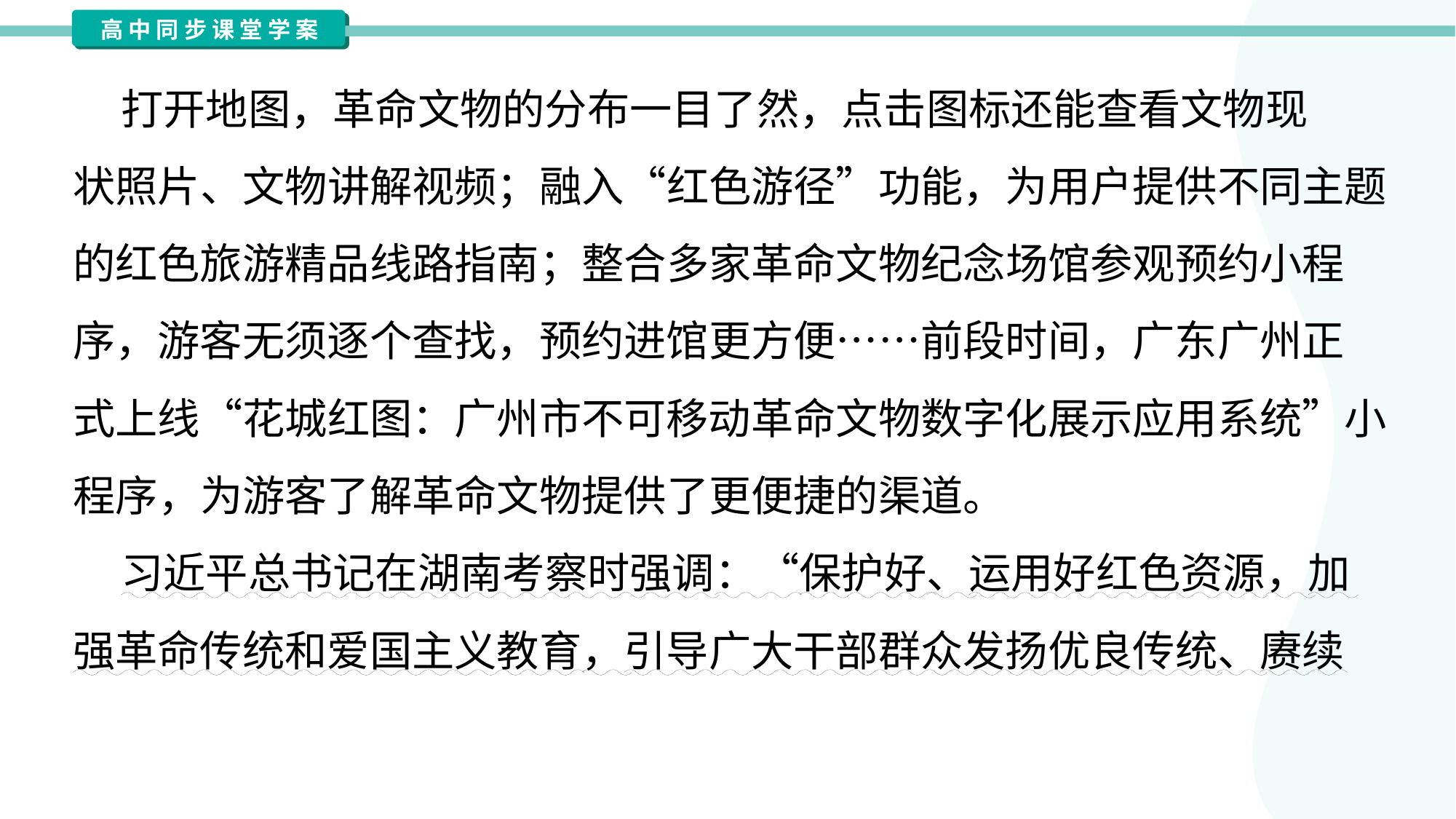

打开地图，革命文物的分布一目了然，点击图标还能查看文物现
状照片、文物讲解视频；融入“红色游径”功能，为用户提供不同主题
的红色旅游精品线路指南；整合多家革命文物纪念场馆参观预约小程
序，游客无须逐个查找，预约进馆更方便……前段时间，广东广州正
式上线“花城红图：广州市不可移动革命文物数字化展示应用系统”小
程序，为游客了解革命文物提供了更便捷的渠道。
    习近平总书记在湖南考察时强调：“保护好、运用好红色资源，加
强革命传统和爱国主义教育，引导广大干部群众发扬优良传统、赓续